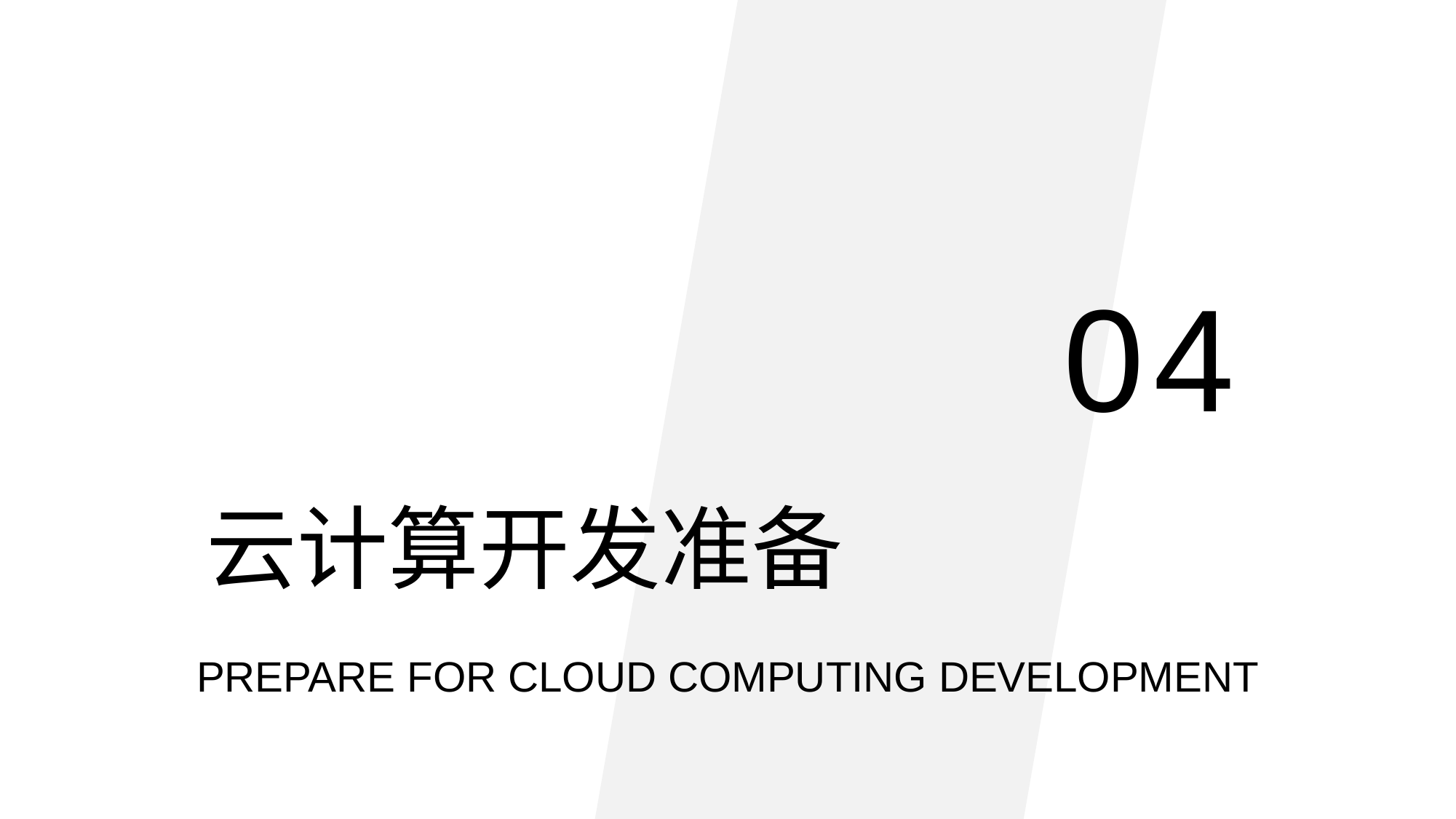

04
云计算开发准备
PREPARE FOR CLOUD COMPUTING DEVELOPMENT